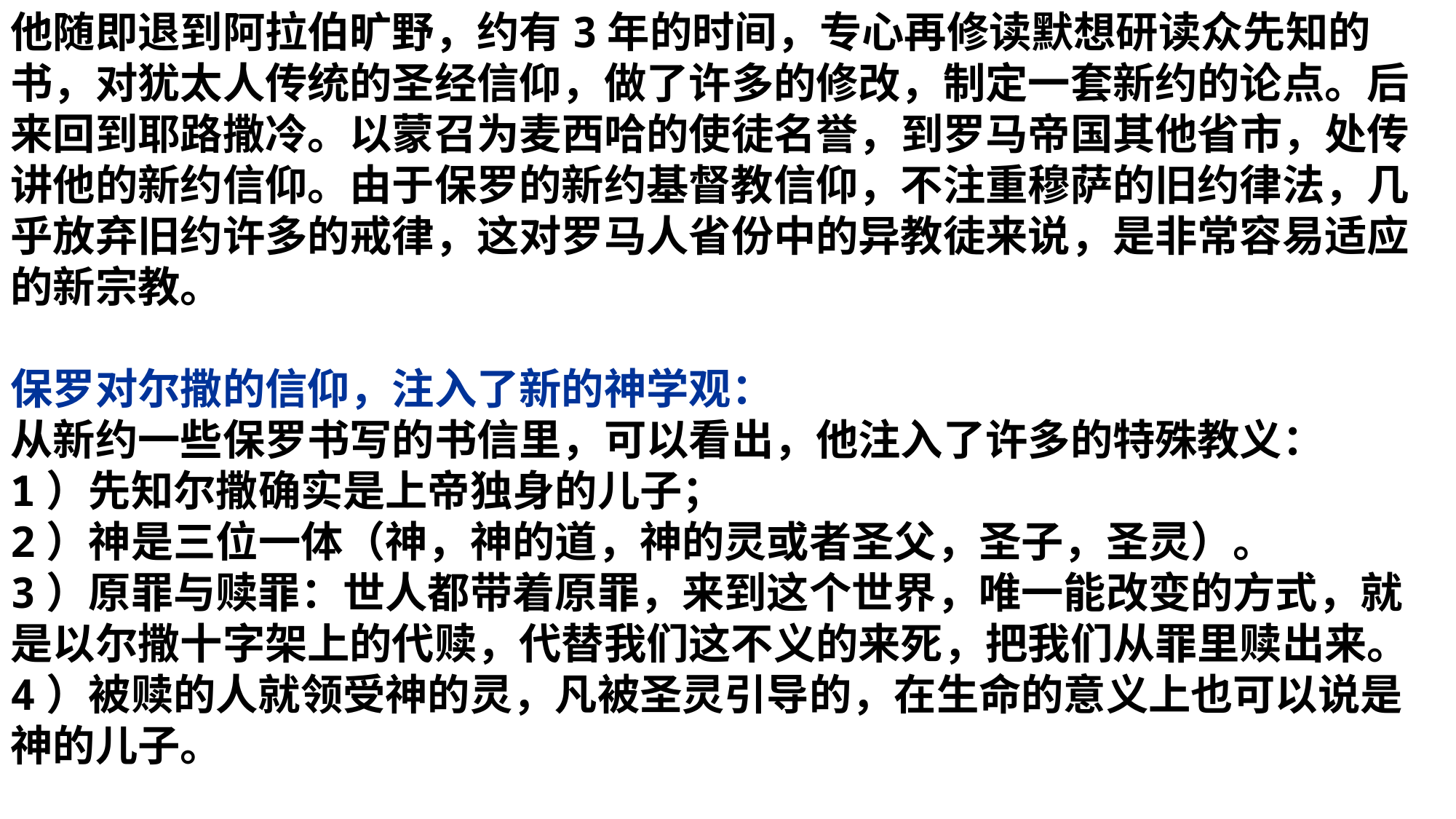

他随即退到阿拉伯旷野，约有3年的时间，专心再修读默想研读众先知的书，对犹太人传统的圣经信仰，做了许多的修改，制定一套新约的论点。后来回到耶路撒冷。以蒙召为麦西哈的使徒名誉，到罗马帝国其他省市，处传讲他的新约信仰。由于保罗的新约基督教信仰，不注重穆萨的旧约律法，几乎放弃旧约许多的戒律，这对罗马人省份中的异教徒来说，是非常容易适应的新宗教。

保罗对尔撒的信仰，注入了新的神学观：
从新约一些保罗书写的书信里，可以看出，他注入了许多的特殊教义：
1）先知尔撒确实是上帝独身的儿子；
2）神是三位一体（神，神的道，神的灵或者圣父，圣子，圣灵）。
3）原罪与赎罪：世人都带着原罪，来到这个世界，唯一能改变的方式，就是以尔撒十字架上的代赎，代替我们这不义的来死，把我们从罪里赎出来。
4）被赎的人就领受神的灵，凡被圣灵引导的，在生命的意义上也可以说是神的儿子。